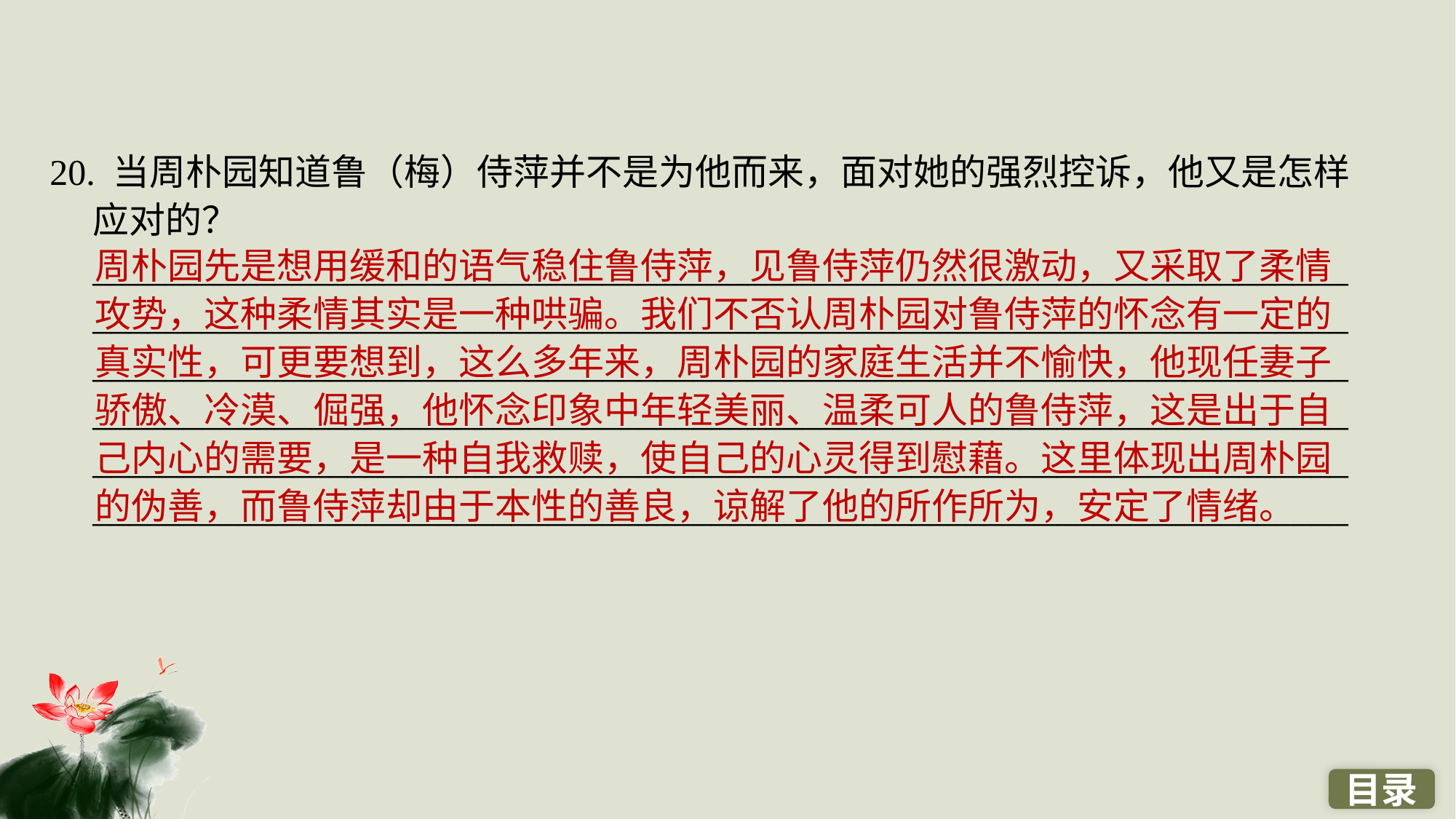

20. 当周朴园知道鲁（梅）侍萍并不是为他而来，面对她的强烈控诉，他又是怎样应对的？______________________________________________________________________________________________________________________________________________________________________________________________________________________________________________________________________________________________________________________________________________________________________________________________________________________________
周朴园先是想用缓和的语气稳住鲁侍萍，见鲁侍萍仍然很激动，又采取了柔情攻势，这种柔情其实是一种哄骗。我们不否认周朴园对鲁侍萍的怀念有一定的真实性，可更要想到，这么多年来，周朴园的家庭生活并不愉快，他现任妻子骄傲、冷漠、倔强，他怀念印象中年轻美丽、温柔可人的鲁侍萍，这是出于自己内心的需要，是一种自我救赎，使自己的心灵得到慰藉。这里体现出周朴园的伪善，而鲁侍萍却由于本性的善良，谅解了他的所作所为，安定了情绪。